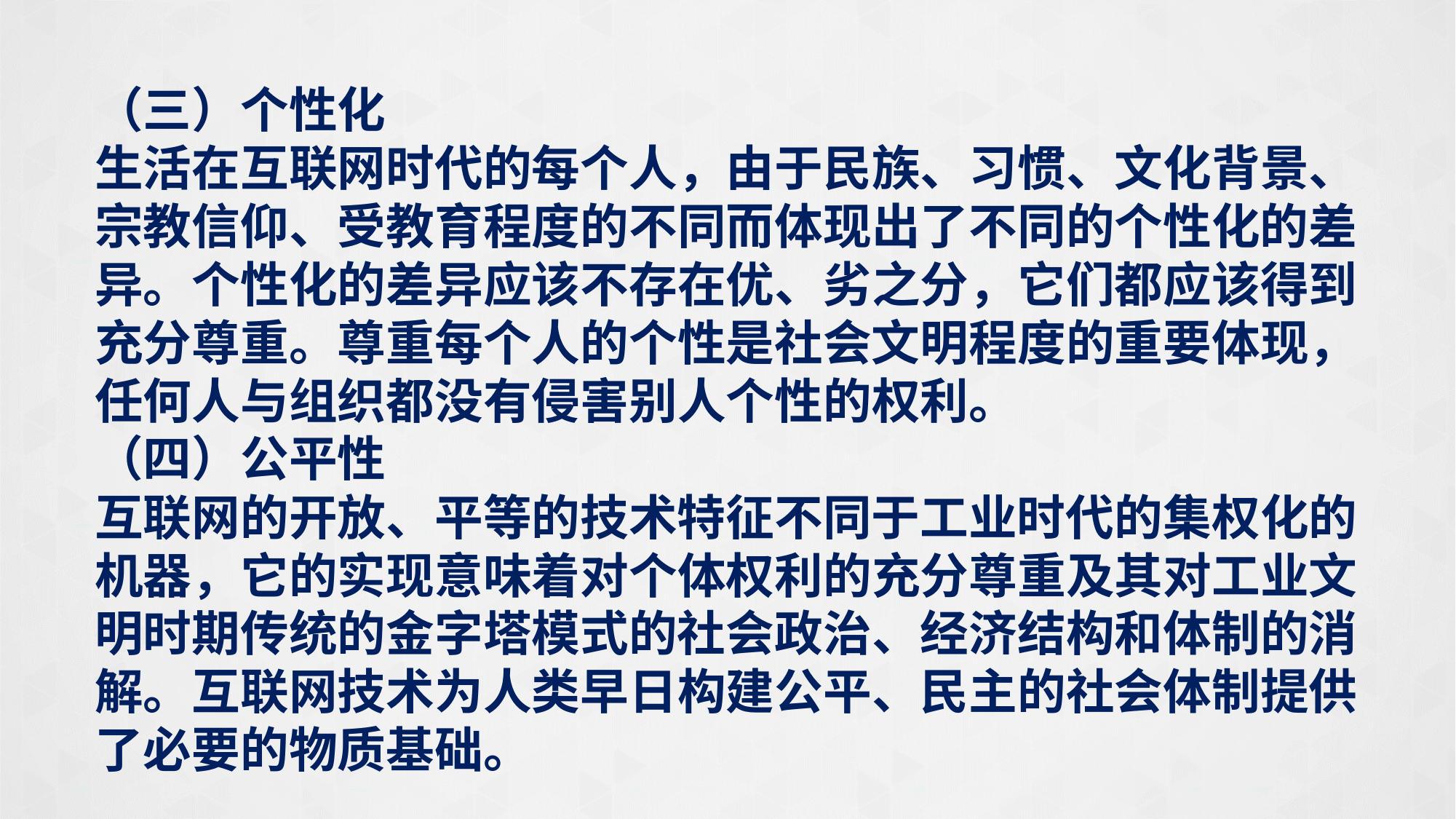

（三）个性化
生活在互联网时代的每个人，由于民族、习惯、文化背景、宗教信仰、受教育程度的不同而体现出了不同的个性化的差异。个性化的差异应该不存在优、劣之分，它们都应该得到充分尊重。尊重每个人的个性是社会文明程度的重要体现，任何人与组织都没有侵害别人个性的权利。
（四）公平性
互联网的开放、平等的技术特征不同于工业时代的集权化的机器，它的实现意味着对个体权利的充分尊重及其对工业文明时期传统的金字塔模式的社会政治、经济结构和体制的消解。互联网技术为人类早日构建公平、民主的社会体制提供了必要的物质基础。